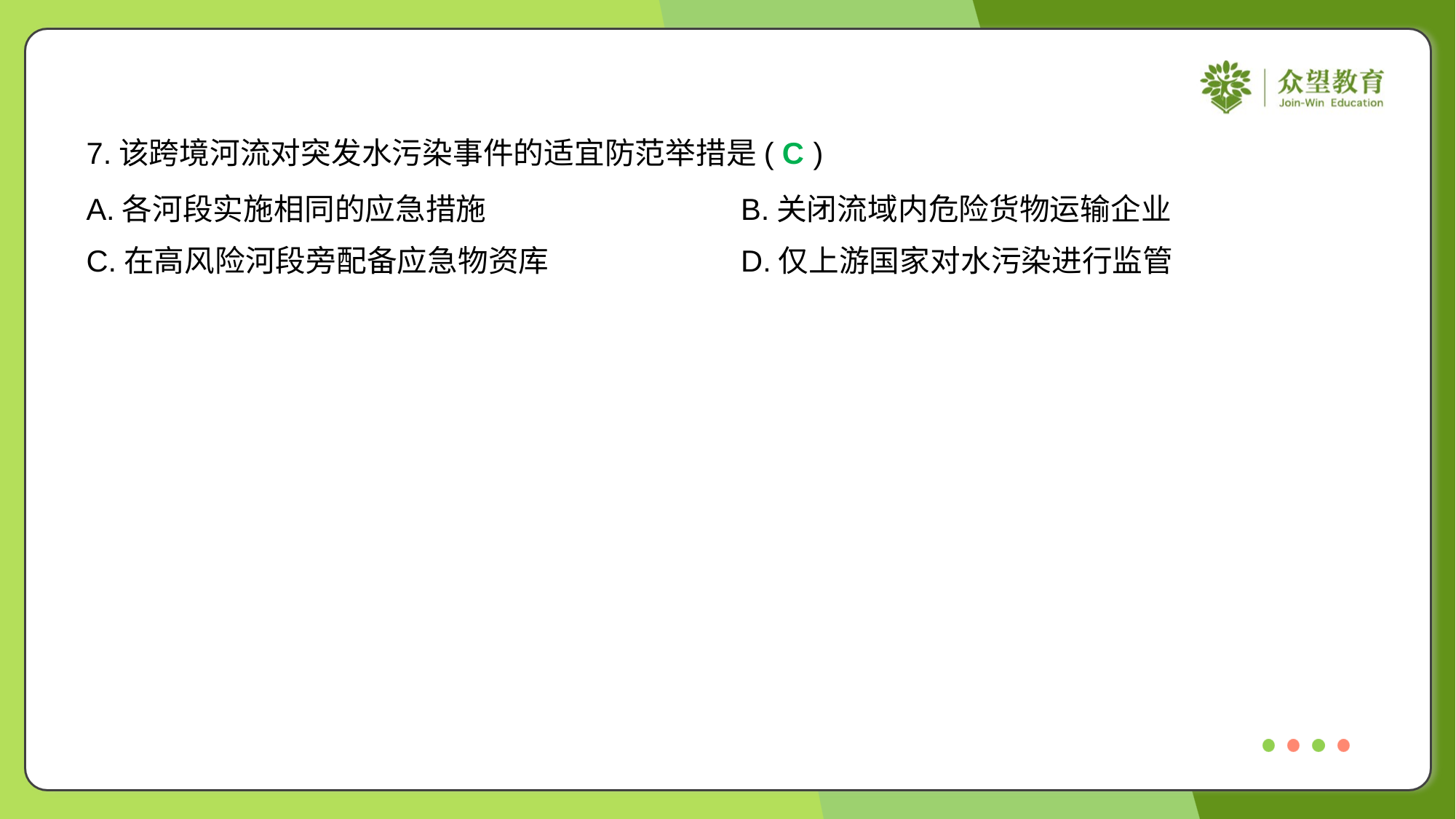

7.该跨境河流对突发水污染事件的适宜防范举措是(     )
C
A.各河段实施相同的应急措施	B.关闭流域内危险货物运输企业
C.在高风险河段旁配备应急物资库	D.仅上游国家对水污染进行监管